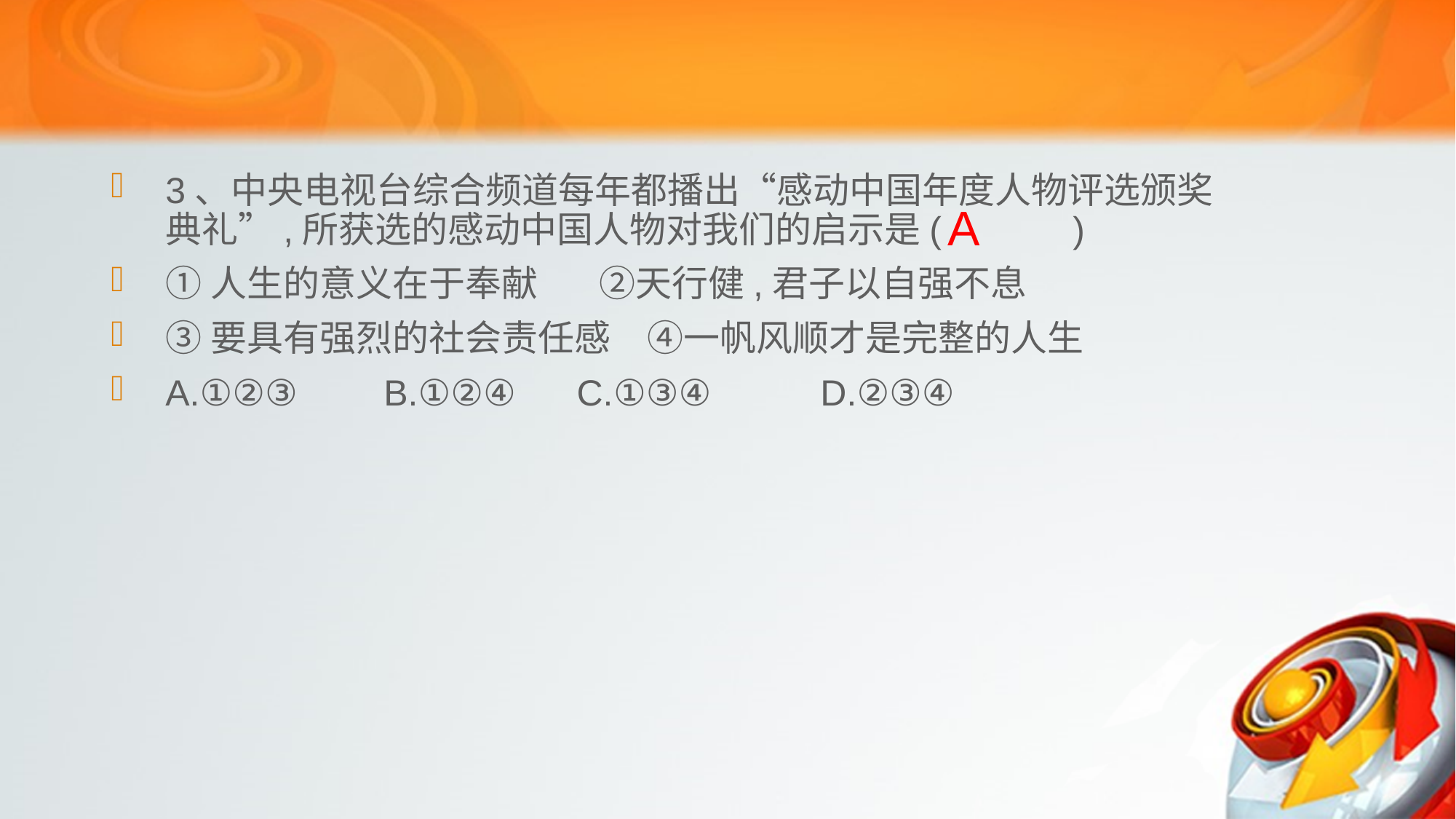

3、中央电视台综合频道每年都播出“感动中国年度人物评选颁奖典礼”,所获选的感动中国人物对我们的启示是(　     　)
①人生的意义在于奉献　   ②天行健,君子以自强不息
③要具有强烈的社会责任感　④一帆风顺才是完整的人生
A.①②③	B.①②④      C.①③④  	D.②③④
A